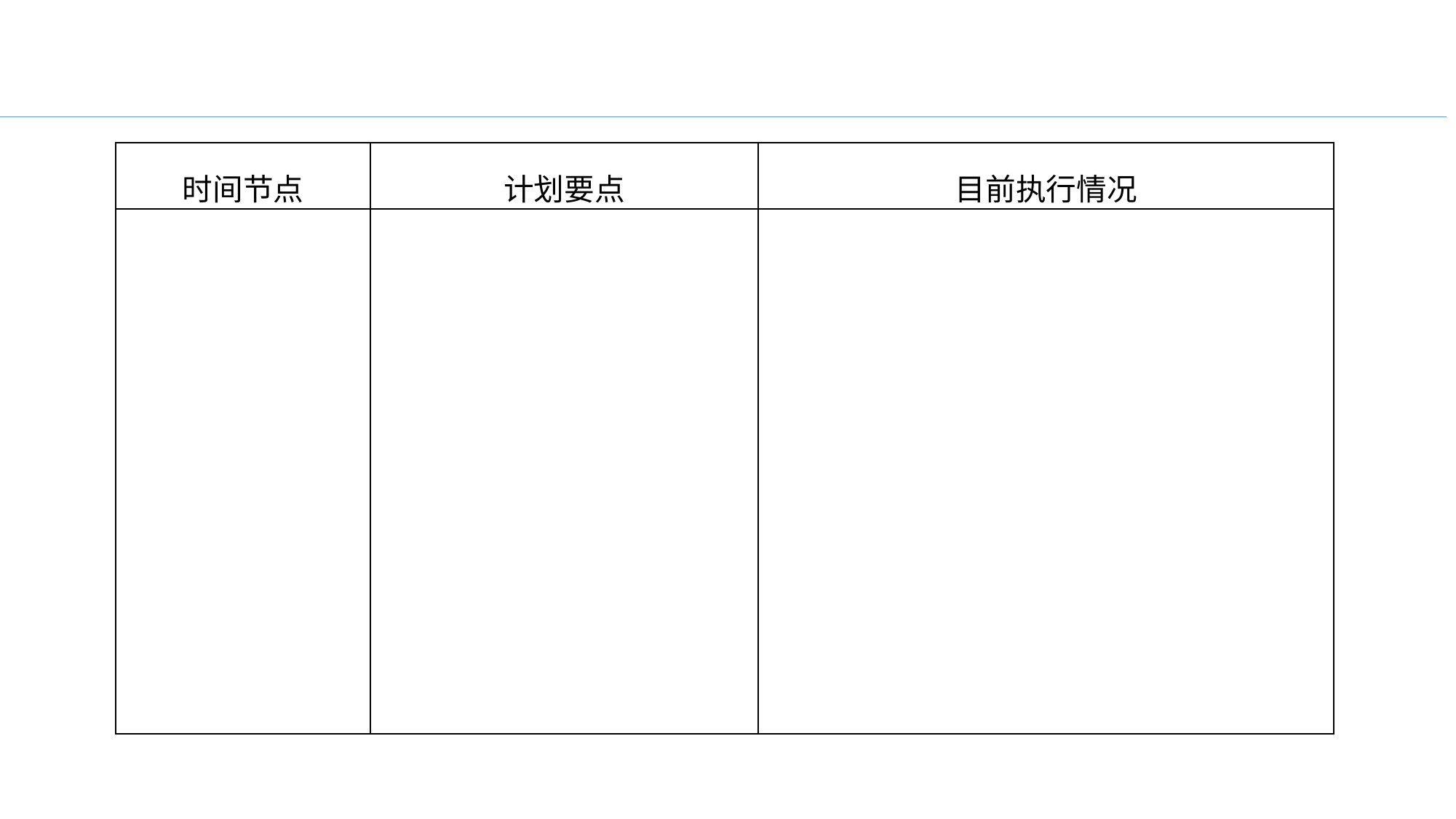

| 时间节点 | 计划要点 | 目前执行情况 |
| --- | --- | --- |
|  |  |  |